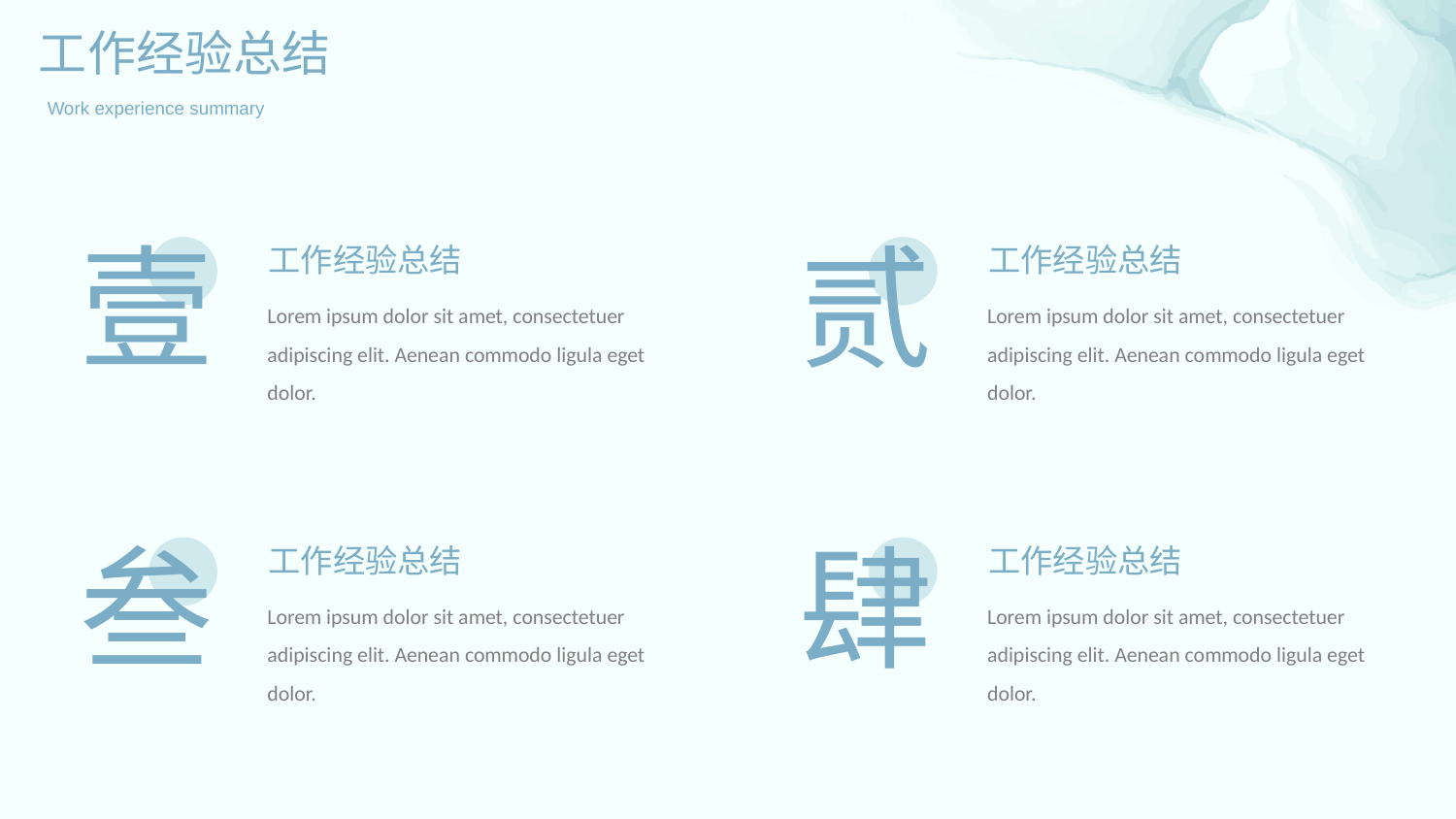

工作经验总结
Work experience summary
壹
贰
工作经验总结
工作经验总结

Lorem ipsum dolor sit amet, consectetuer adipiscing elit. Aenean commodo ligula eget dolor.
Lorem ipsum dolor sit amet, consectetuer adipiscing elit. Aenean commodo ligula eget dolor.
叁
肆
工作经验总结
工作经验总结

Lorem ipsum dolor sit amet, consectetuer adipiscing elit. Aenean commodo ligula eget dolor.
Lorem ipsum dolor sit amet, consectetuer adipiscing elit. Aenean commodo ligula eget dolor.